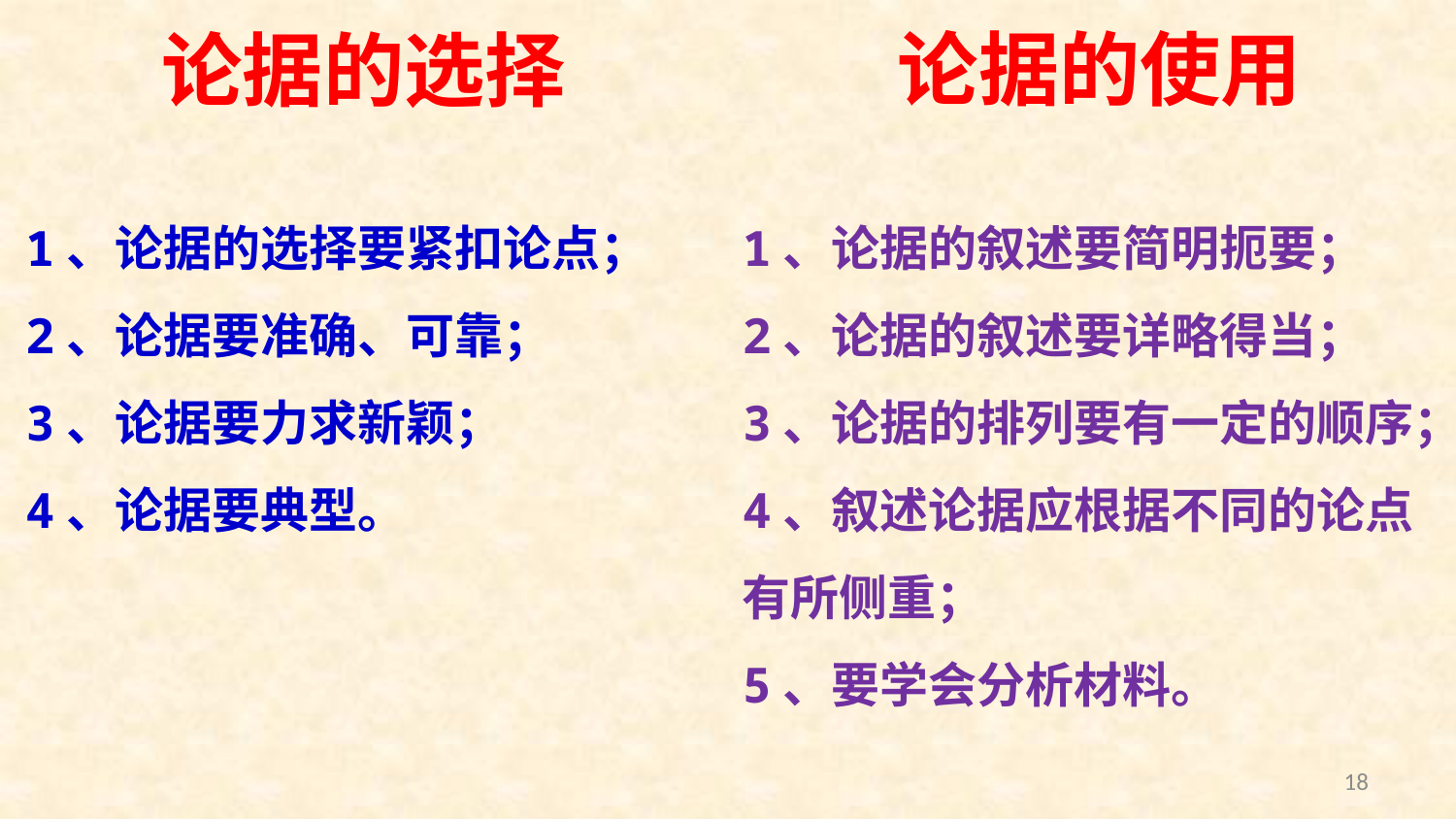

论据的使用
论据的选择
1、论据的选择要紧扣论点；
2、论据要准确、可靠；
3、论据要力求新颖；
4、论据要典型。
1、论据的叙述要简明扼要；
2、论据的叙述要详略得当；
3、论据的排列要有一定的顺序；
4、叙述论据应根据不同的论点有所侧重；
5、要学会分析材料。
18